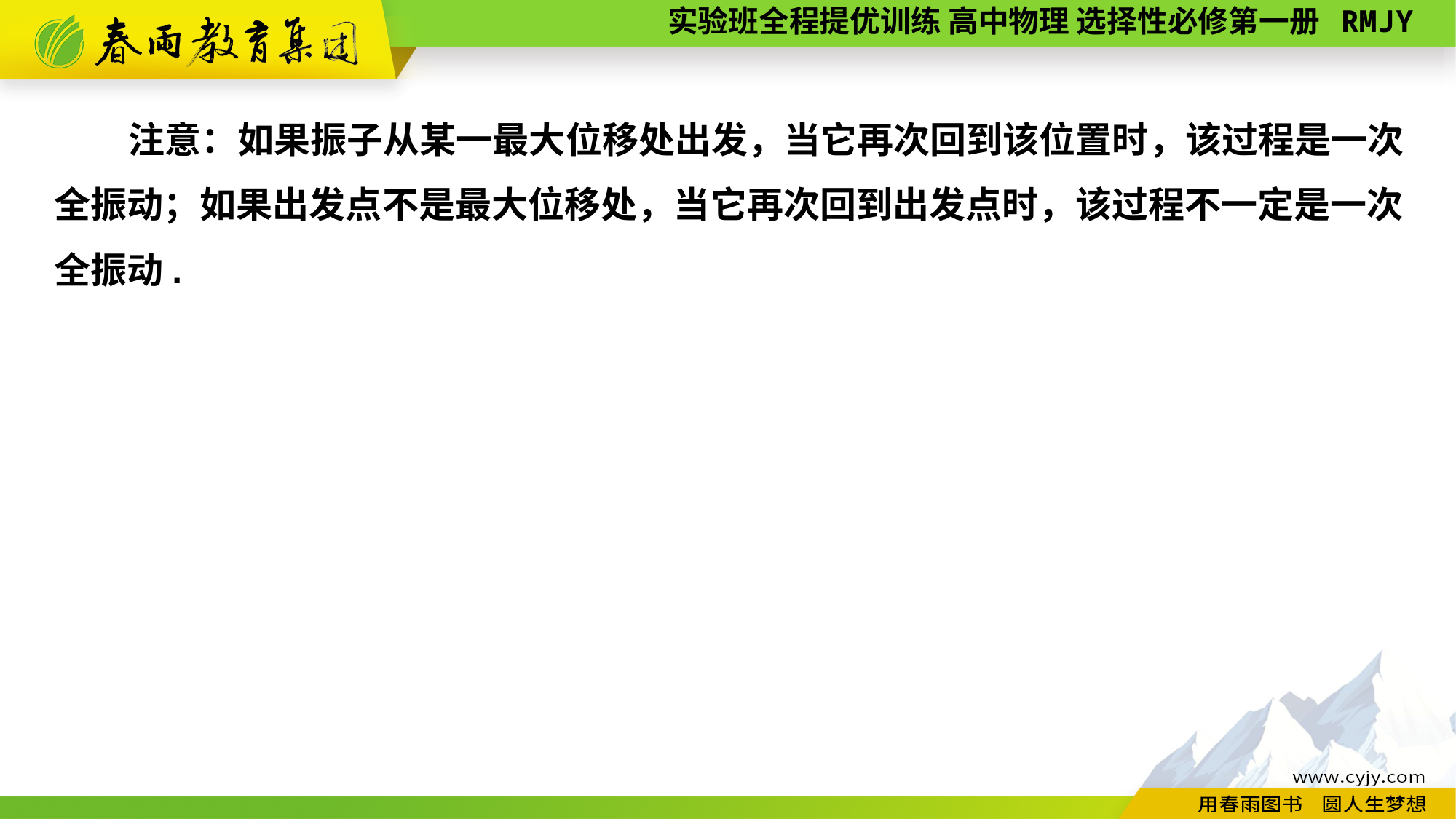

注意：如果振子从某一最大位移处出发，当它再次回到该位置时，该过程是一次全振动；如果出发点不是最大位移处，当它再次回到出发点时，该过程不一定是一次全振动.